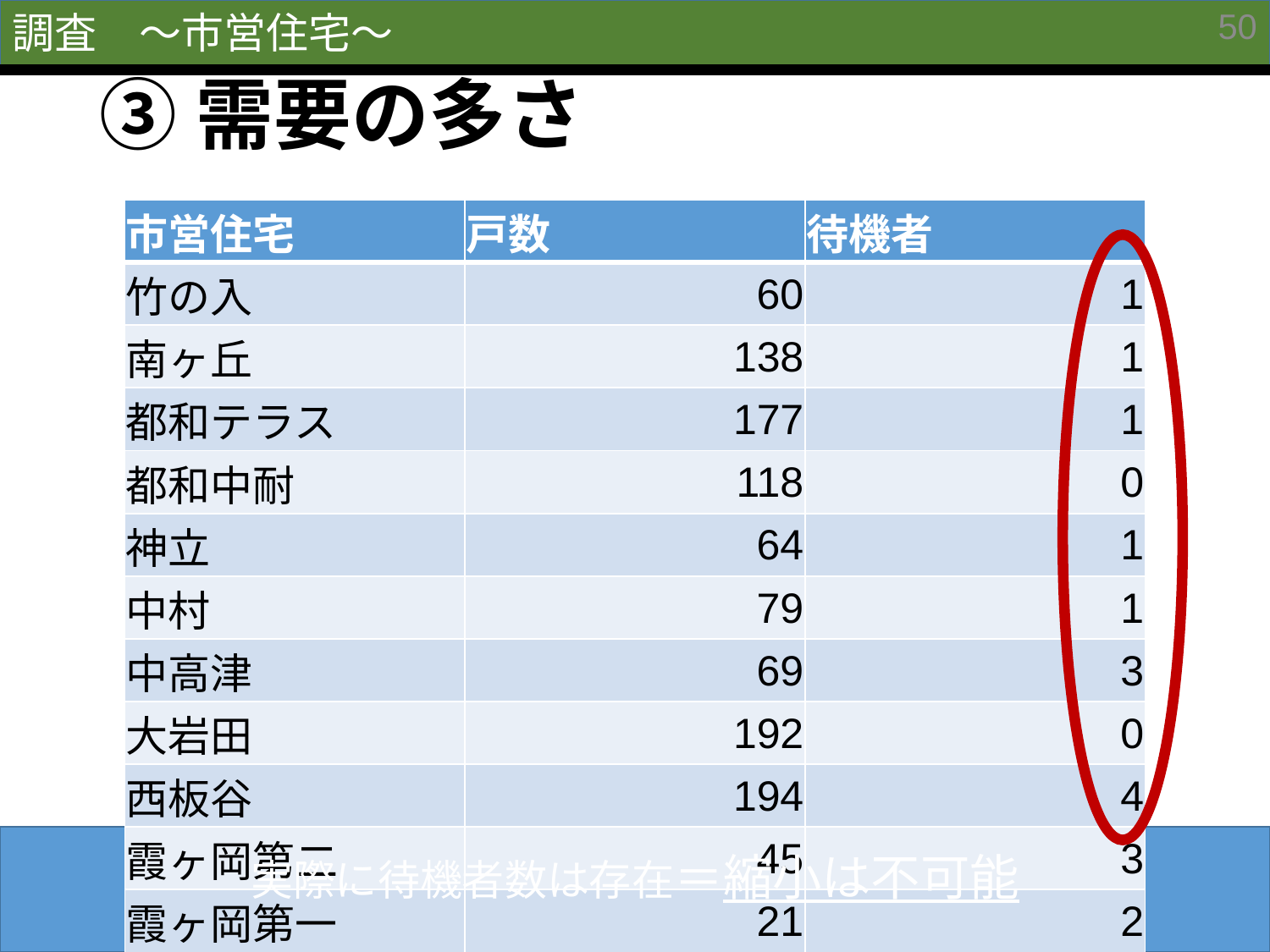

調査　〜市営住宅〜
50
# ③需要の多さ
| 市営住宅 | 戸数 | 待機者 |
| --- | --- | --- |
| 竹の入 | 60 | 1 |
| 南ヶ丘 | 138 | 1 |
| 都和テラス | 177 | 1 |
| 都和中耐 | 118 | 0 |
| 神立 | 64 | 1 |
| 中村 | 79 | 1 |
| 中高津 | 69 | 3 |
| 大岩田 | 192 | 0 |
| 西板谷 | 194 | 4 |
| 霞ヶ岡第二 | 45 | 3 |
| 霞ヶ岡第一 | 21 | 2 |

実際に待機者数は存在＝縮小は不可能